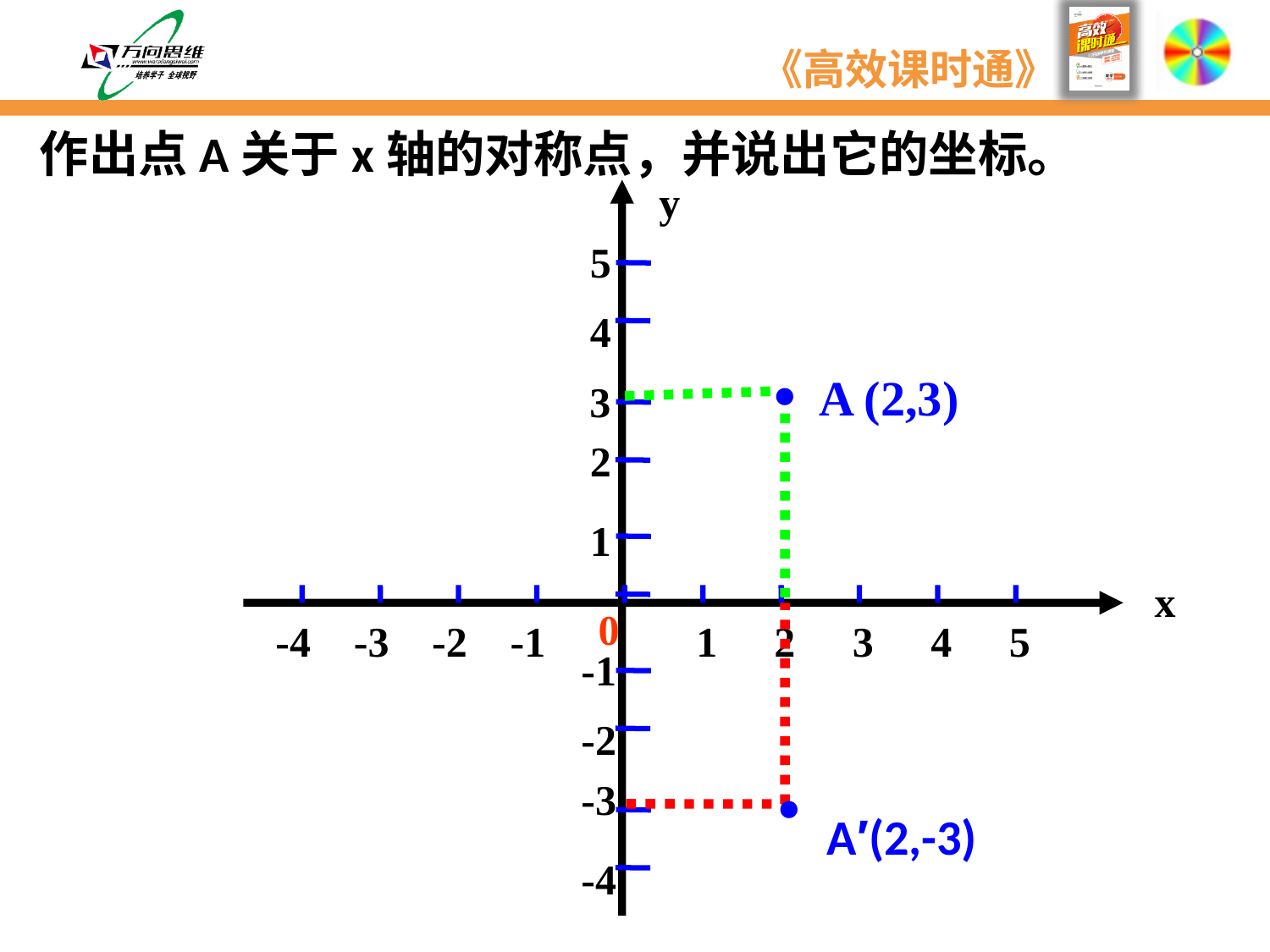

作出点A关于x轴的对称点，并说出它的坐标。
y

5

4
3

2
1

-1

-2
-3

-4

-4
-3
-2
-1
1
2
3
4
5
0
·
A (2,3)

x

·
A′(2,-3)